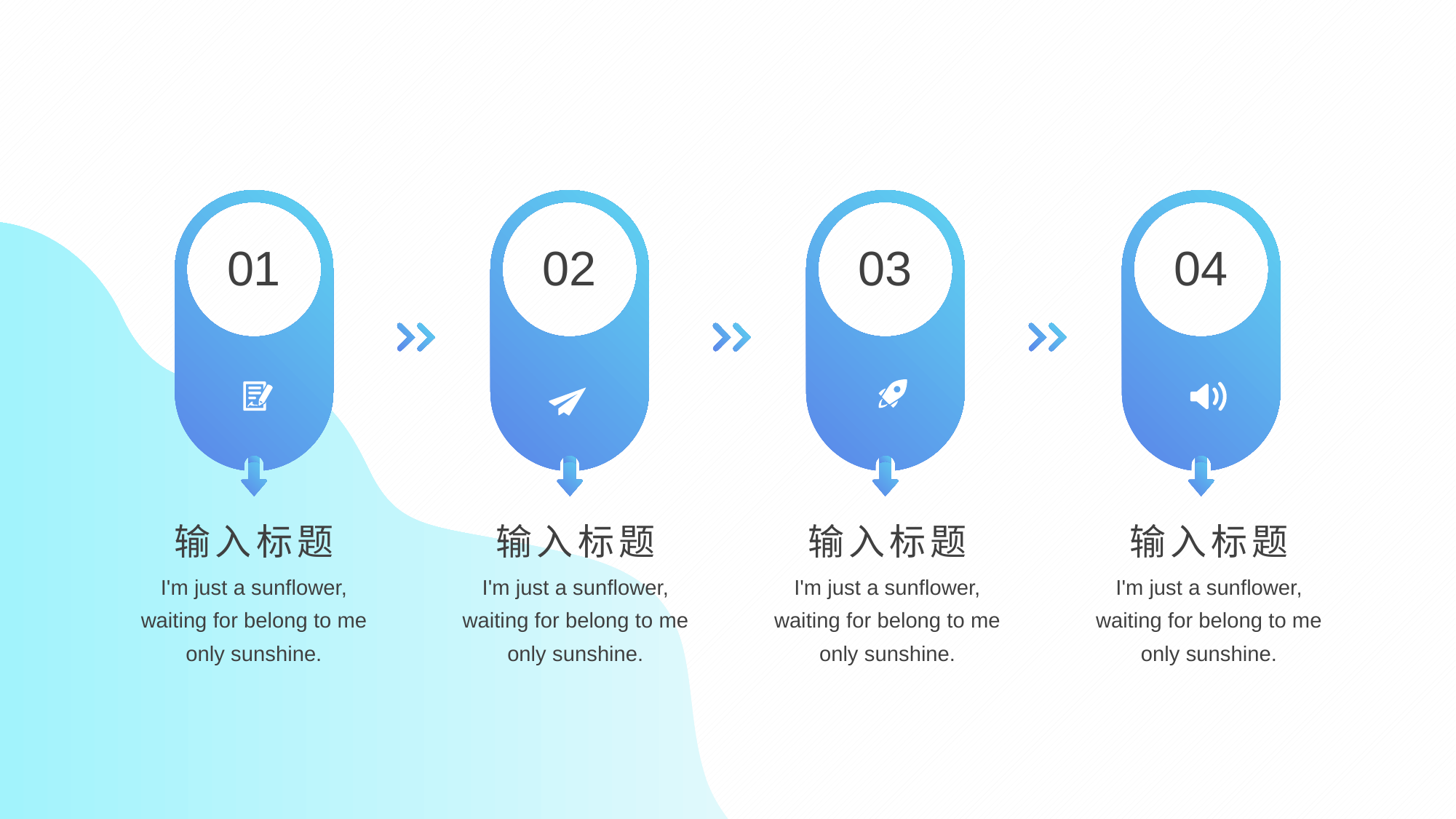

01
02
03
04

输入标题
输入标题
输入标题
输入标题
I'm just a sunflower, waiting for belong to me only sunshine.
I'm just a sunflower, waiting for belong to me only sunshine.
I'm just a sunflower, waiting for belong to me only sunshine.
I'm just a sunflower, waiting for belong to me only sunshine.